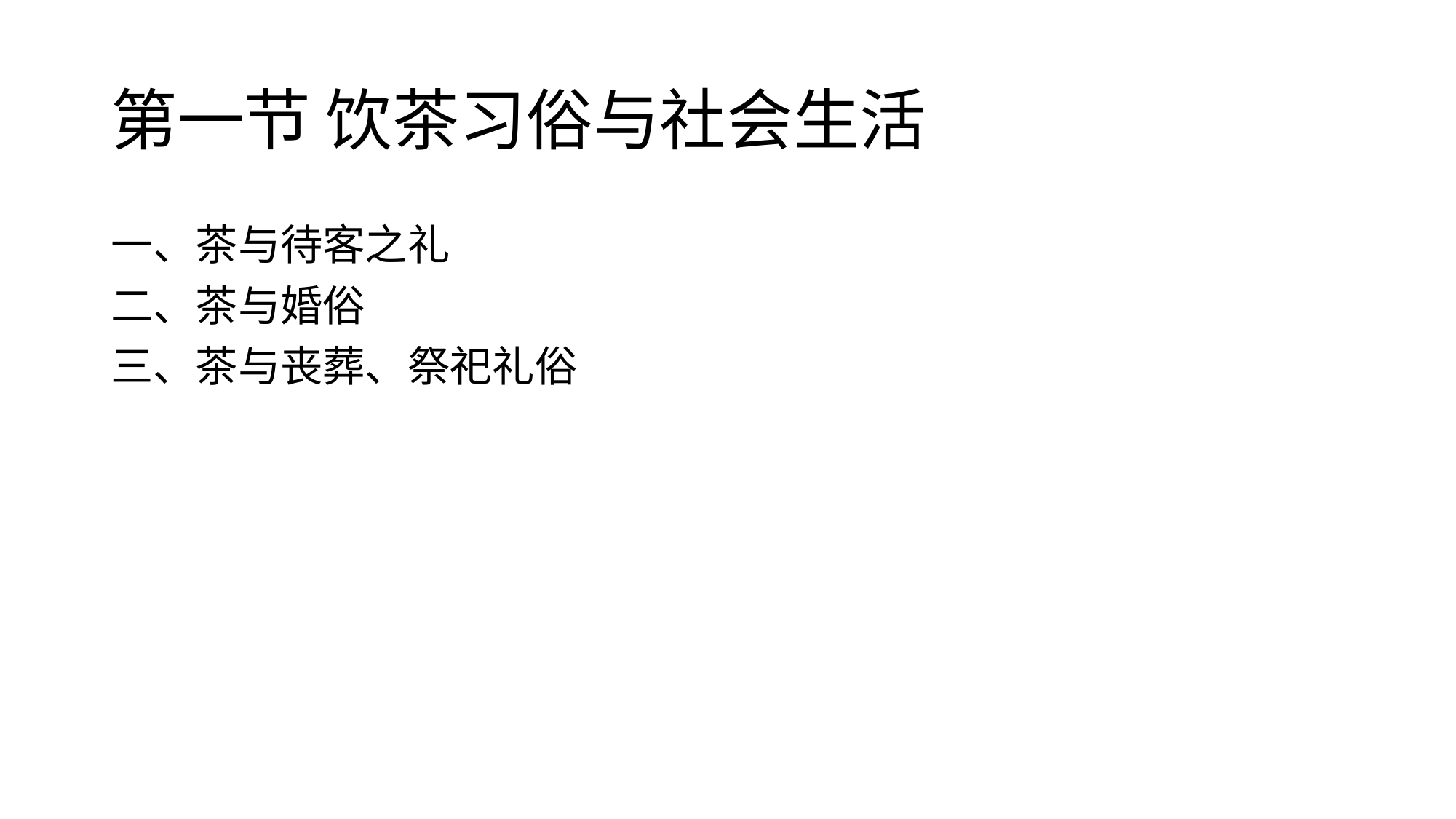

# 第一节 饮茶习俗与社会生活
一、茶与待客之礼
二、茶与婚俗
三、茶与丧葬、祭祀礼俗